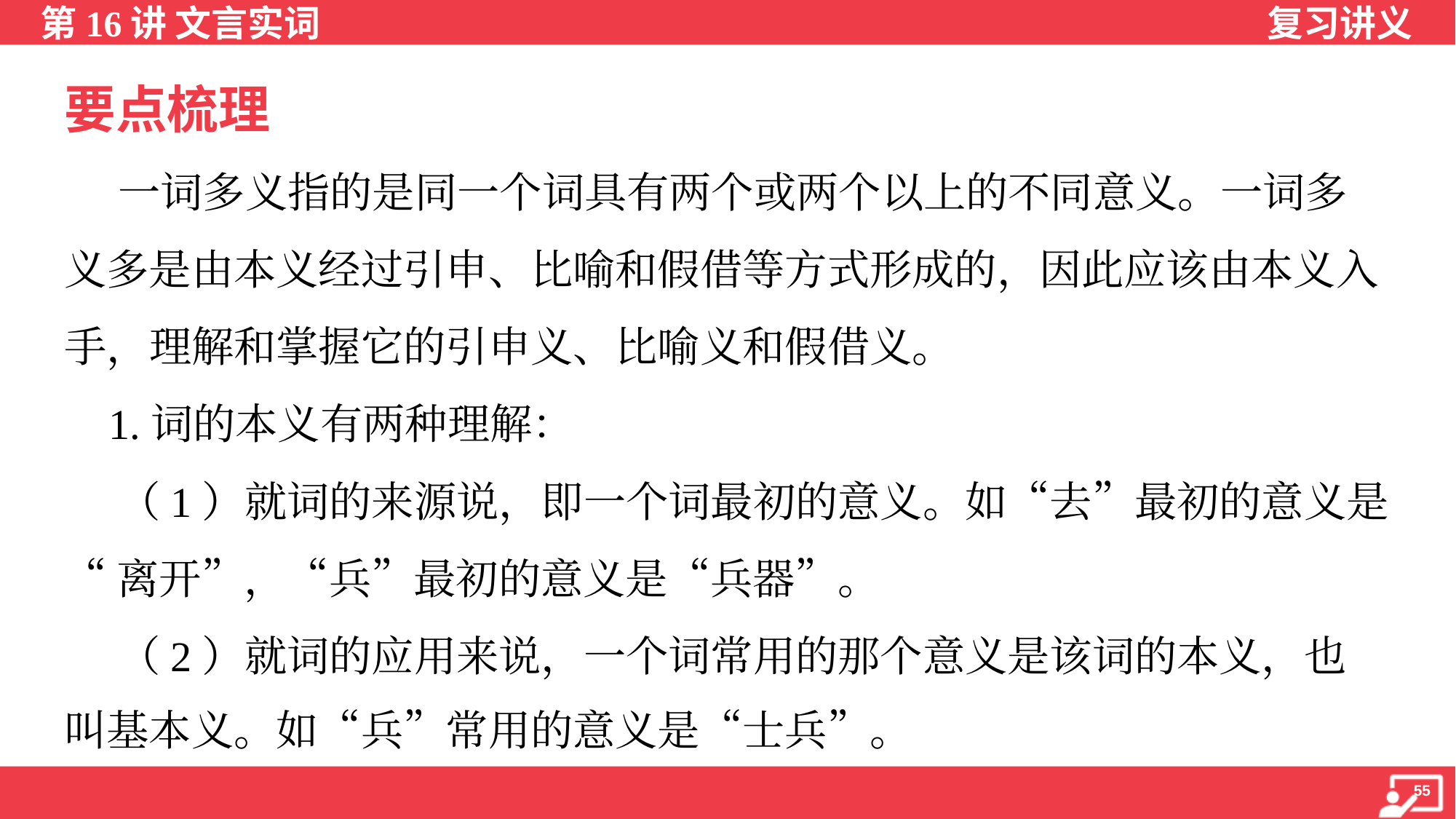

要点梳理
    一词多义指的是同一个词具有两个或两个以上的不同意义。一词多
义多是由本义经过引申、比喻和假借等方式形成的，因此应该由本义入
手，理解和掌握它的引申义、比喻义和假借义。
    1.词的本义有两种理解：
    （1）就词的来源说，即一个词最初的意义。如“去”最初的意义是
“离开”，“兵”最初的意义是“兵器”。
    （2）就词的应用来说，一个词常用的那个意义是该词的本义，也
叫基本义。如“兵”常用的意义是“士兵”。